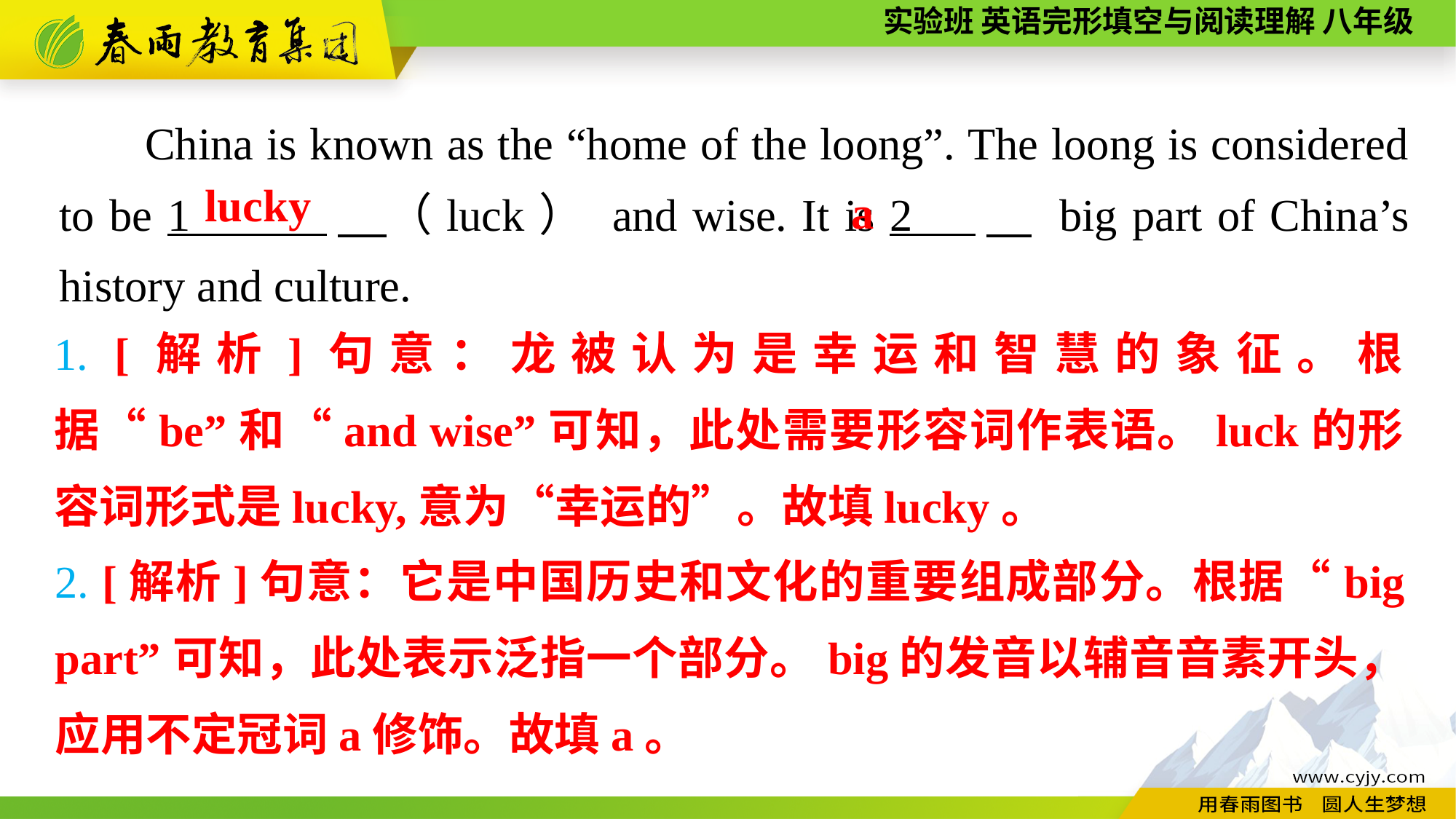

China is known as the “home of the loong”. The loong is considered to be 1         　（luck） and wise. It is 2    　 big part of China’s history and culture.
lucky
a
1. [解析]句意：龙被认为是幸运和智慧的象征。根据“be”和“and wise”可知，此处需要形容词作表语。luck的形容词形式是lucky,意为“幸运的”。故填lucky。
2. [解析]句意：它是中国历史和文化的重要组成部分。根据“big part”可知，此处表示泛指一个部分。big的发音以辅音音素开头，应用不定冠词a修饰。故填a。